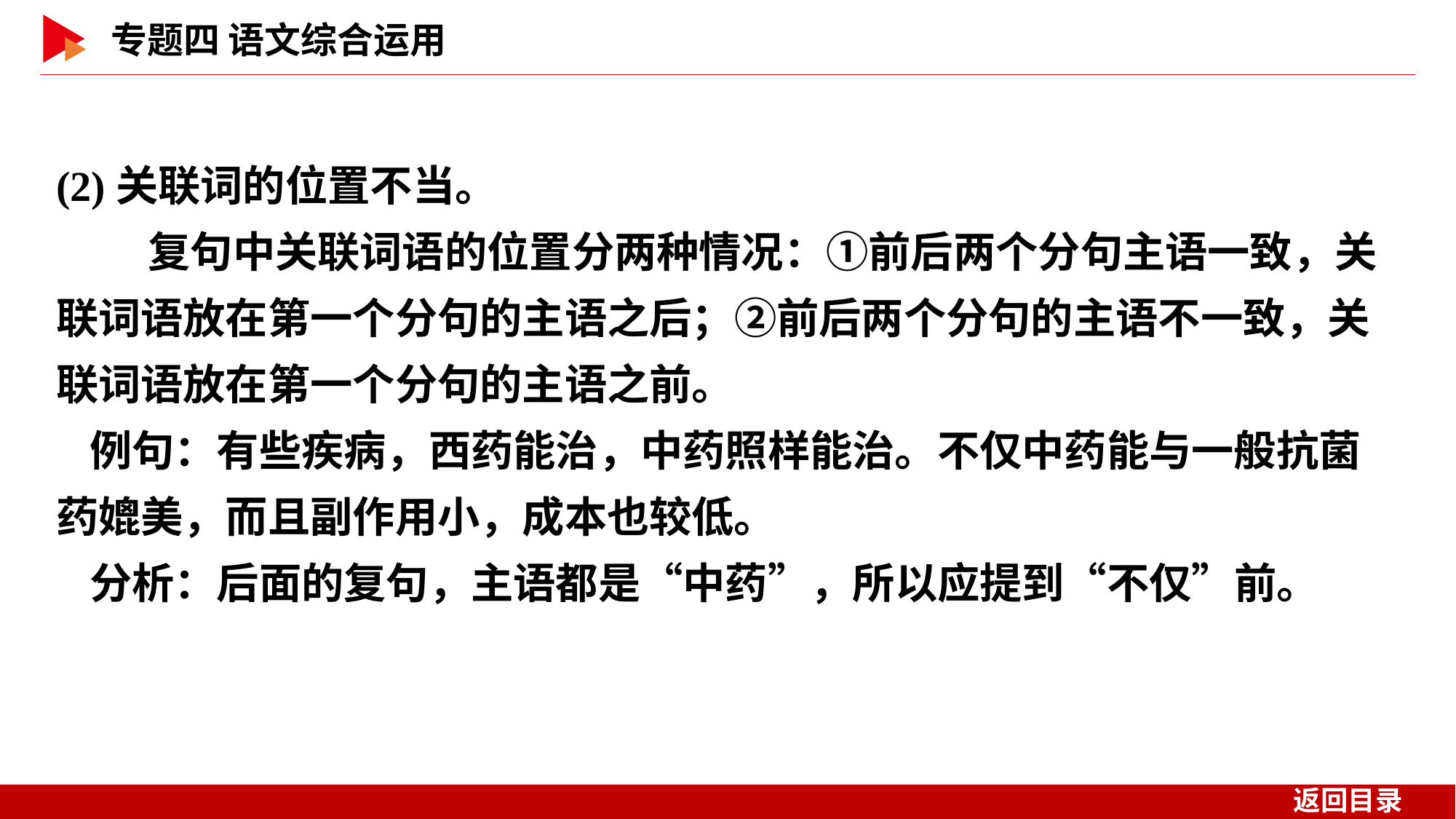

(2)关联词的位置不当。
     复句中关联词语的位置分两种情况：①前后两个分句主语一致，关联词语放在第一个分句的主语之后；②前后两个分句的主语不一致，关联词语放在第一个分句的主语之前。
例句：有些疾病，西药能治，中药照样能治。不仅中药能与一般抗菌药媲美，而且副作用小，成本也较低。
分析：后面的复句，主语都是“中药”，所以应提到“不仅”前。